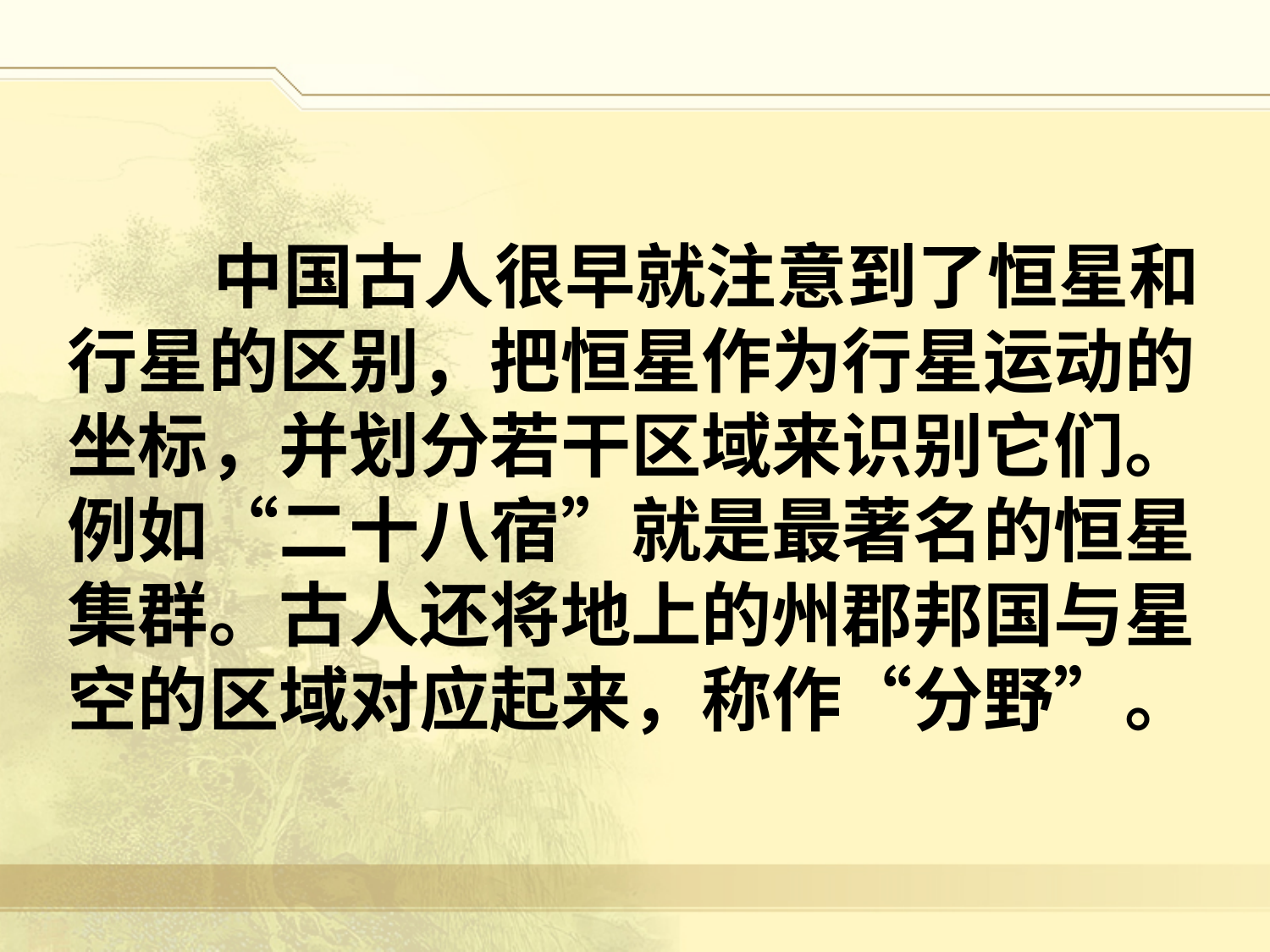

中国古人很早就注意到了恒星和行星的区别，把恒星作为行星运动的坐标，并划分若干区域来识别它们。例如“二十八宿”就是最著名的恒星集群。古人还将地上的州郡邦国与星空的区域对应起来，称作“分野”。